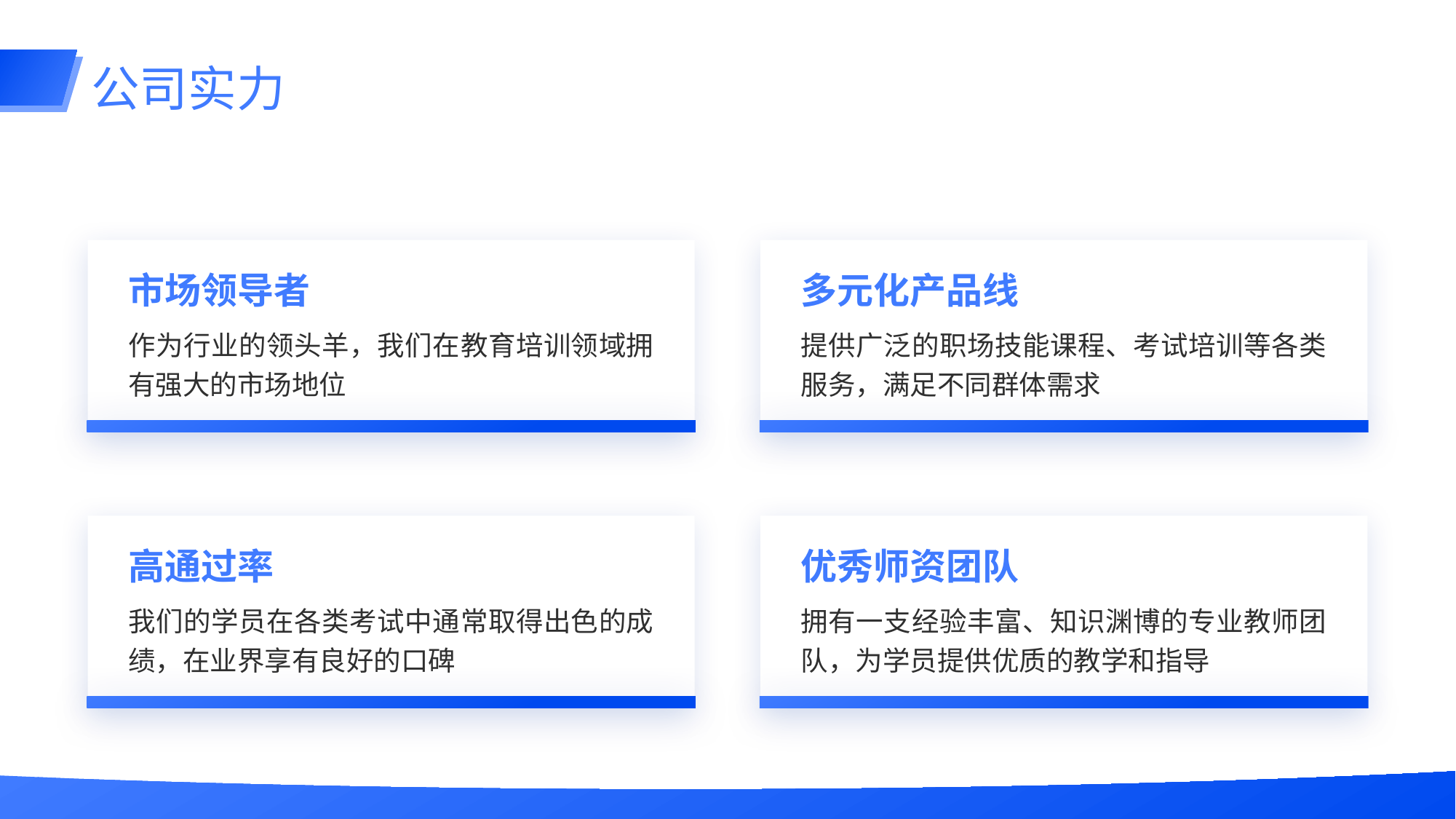

# 公司实力

市场领导者
作为行业的领头羊，我们在教育培训领域拥有强大的市场地位

多元化产品线
提供广泛的职场技能课程、考试培训等各类服务，满足不同群体需求

高通过率
我们的学员在各类考试中通常取得出色的成绩，在业界享有良好的口碑

优秀师资团队
拥有一支经验丰富、知识渊博的专业教师团队，为学员提供优质的教学和指导